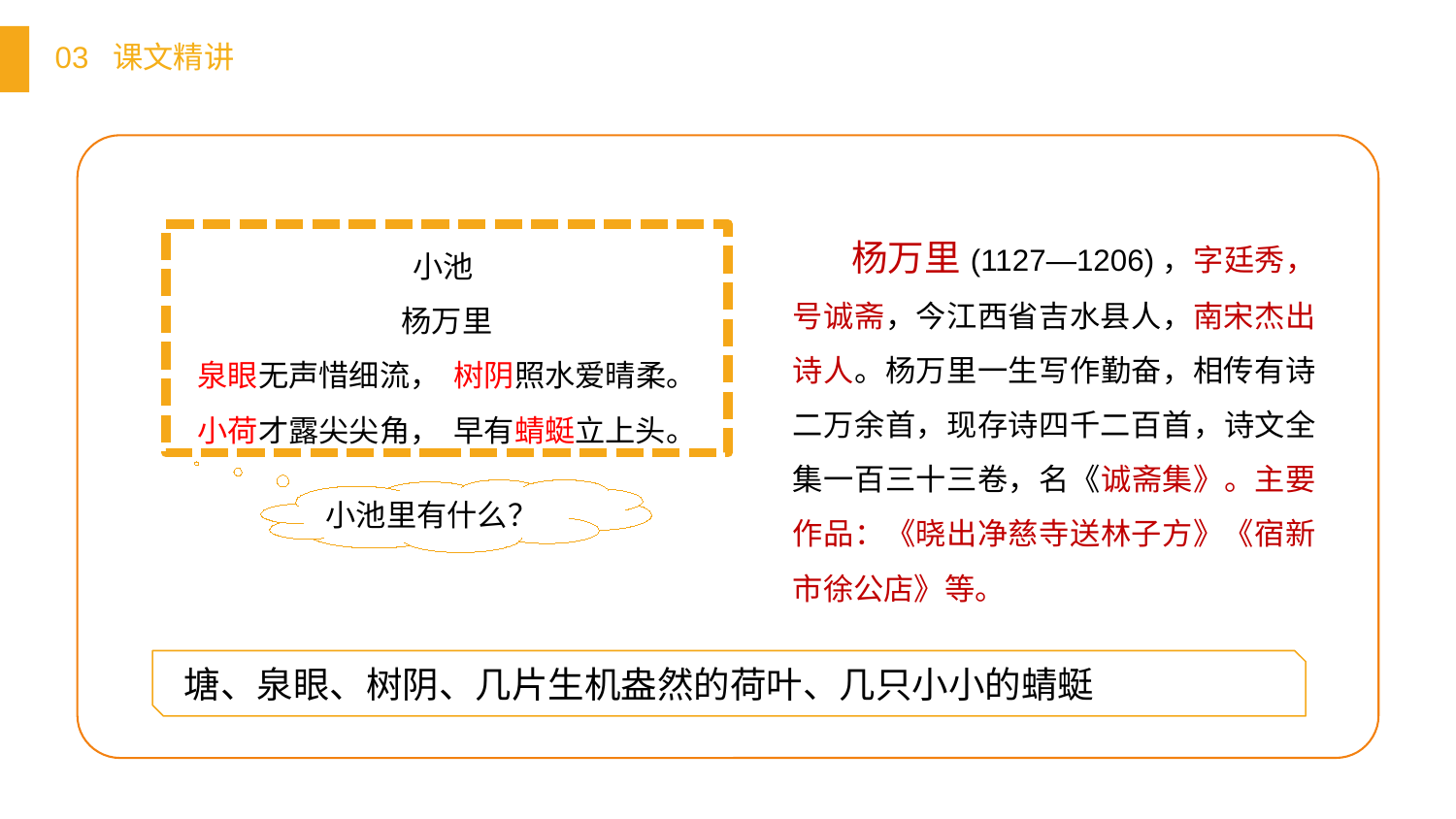

03  课文精讲

       杨万里(1127—1206)，字廷秀，号诚斋，今江西省吉水县人，南宋杰出诗人。杨万里一生写作勤奋，相传有诗二万余首，现存诗四千二百首，诗文全集一百三十三卷，名《诚斋集》。主要作品：《晓出净慈寺送林子方》《宿新市徐公店》等。
小池
杨万里
 泉眼无声惜细流，  树阴照水爱晴柔。
小荷才露尖尖角，  早有蜻蜓立上头。
小池里有什么？
塘、泉眼、树阴、几片生机盎然的荷叶、几只小小的蜻蜓